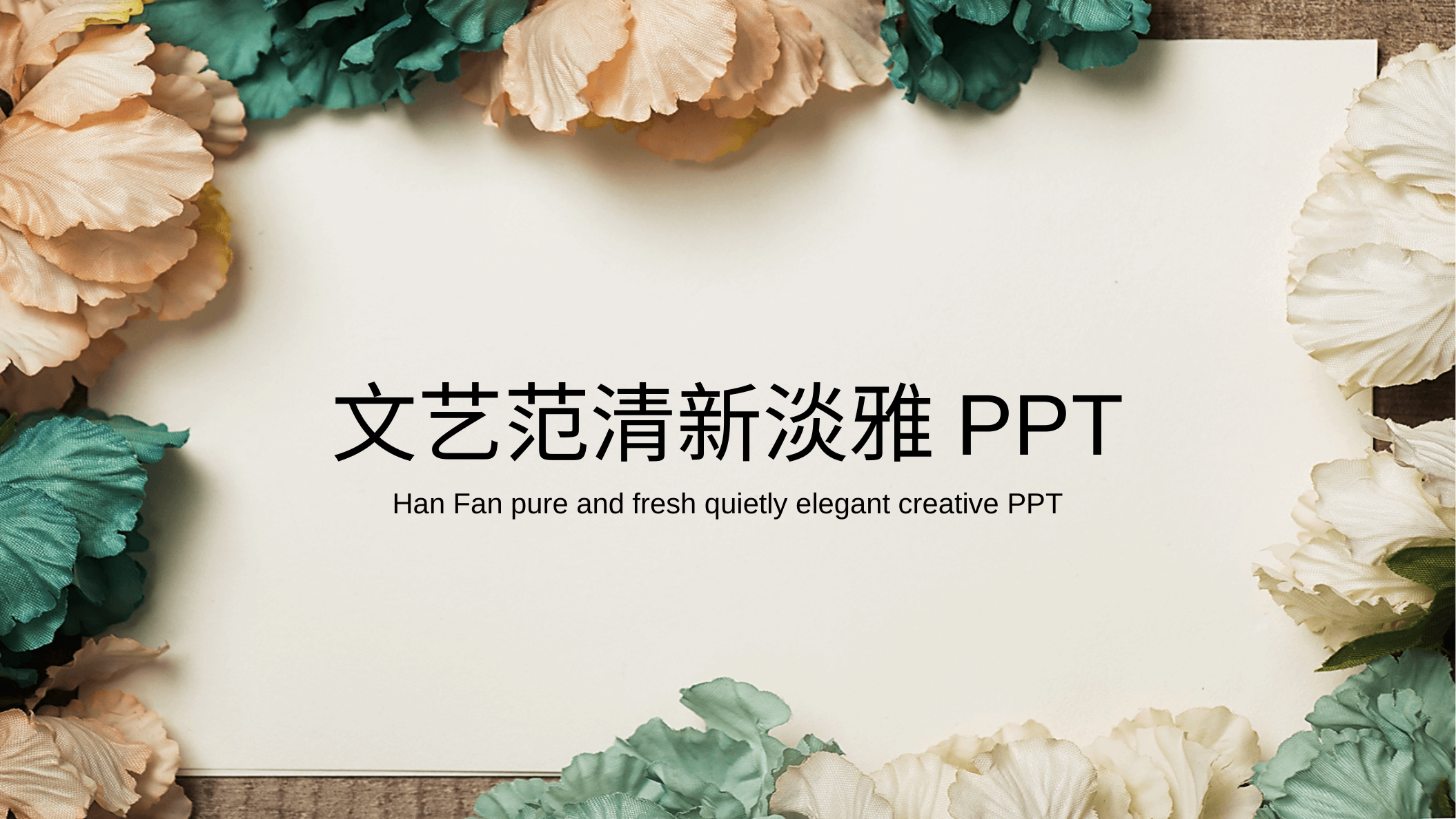

文艺范清新淡雅PPT
Han Fan pure and fresh quietly elegant creative PPT